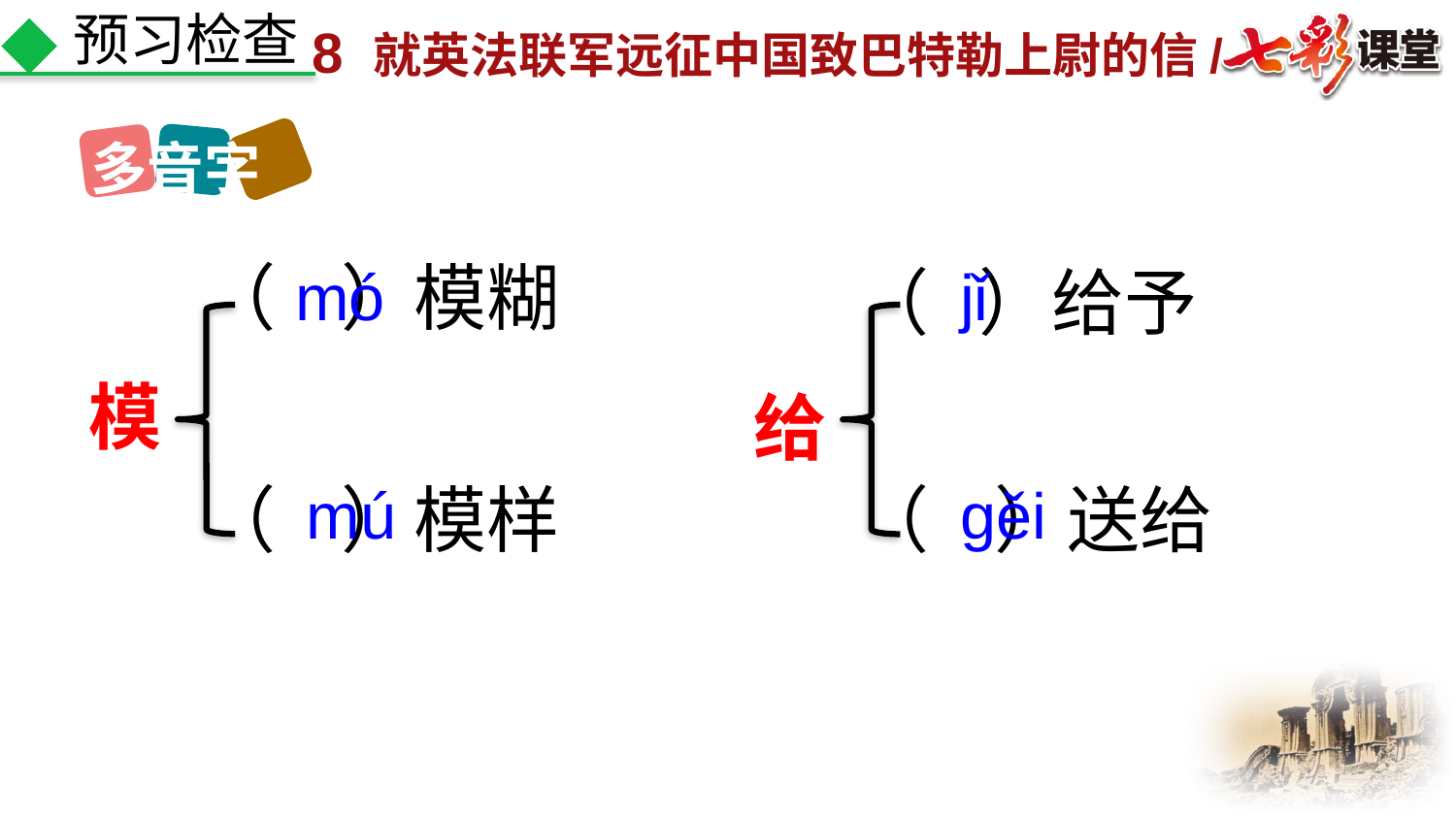

预习检查

多音字

（    ）模糊
jǐ
mó
（   ）给予

模
给
（    ）送给
（    ）模样
mú
gěi